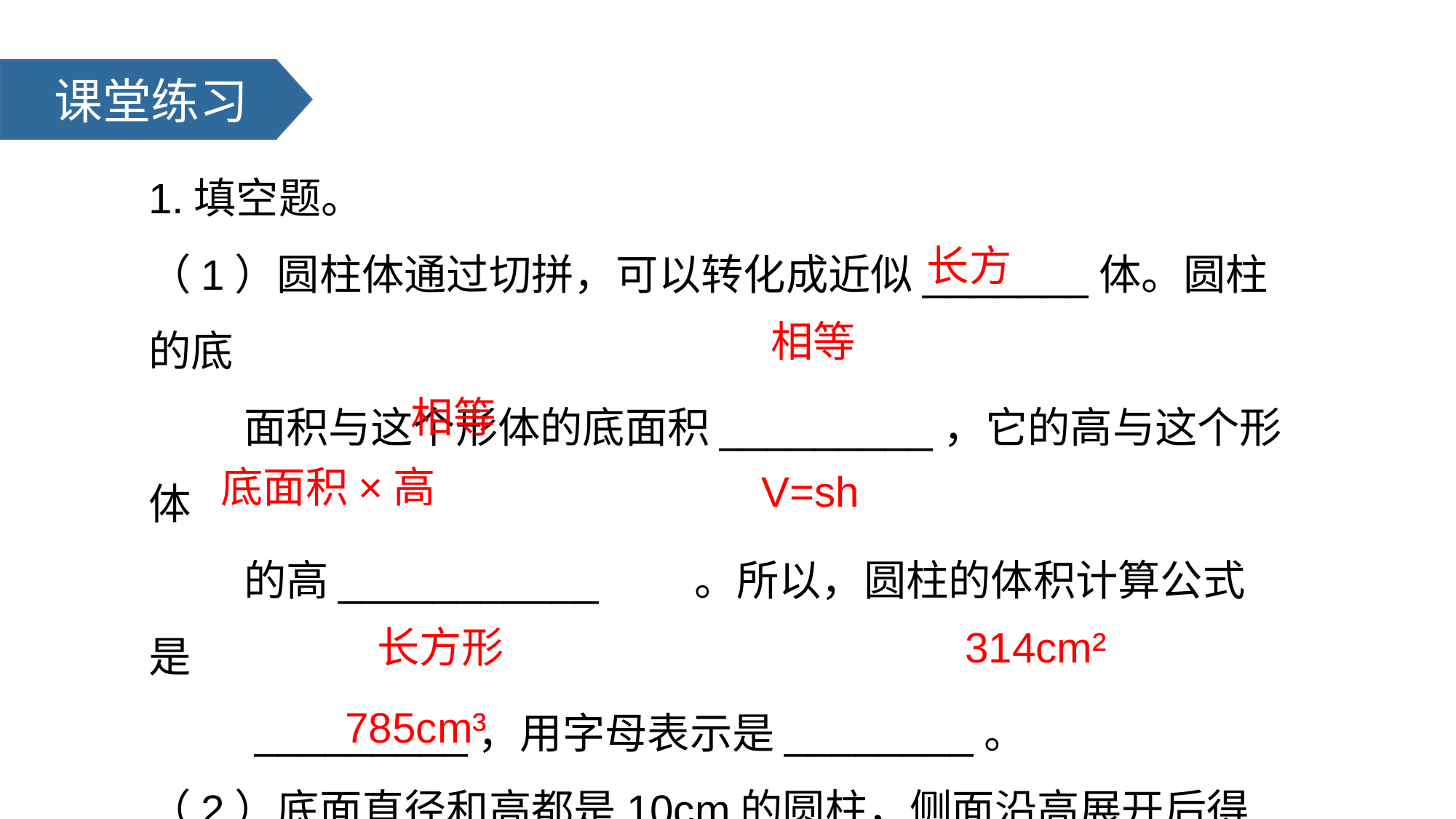

课堂练习
1.填空题。
（1）圆柱体通过切拼，可以转化成近似_______体。圆柱的底
         面积与这个形体的底面积_________，它的高与这个形体
         的高___________	。所以，圆柱的体积计算公式是
         _________，用字母表示是________。
（2）底面直径和高都是10cm的圆柱，侧面沿高展开后得到
        一个___________	，该图形的面积是___________，体积
        是____________。
长方
相等
相等
底面积×高
V=sh
长方形
314cm²
785cm³